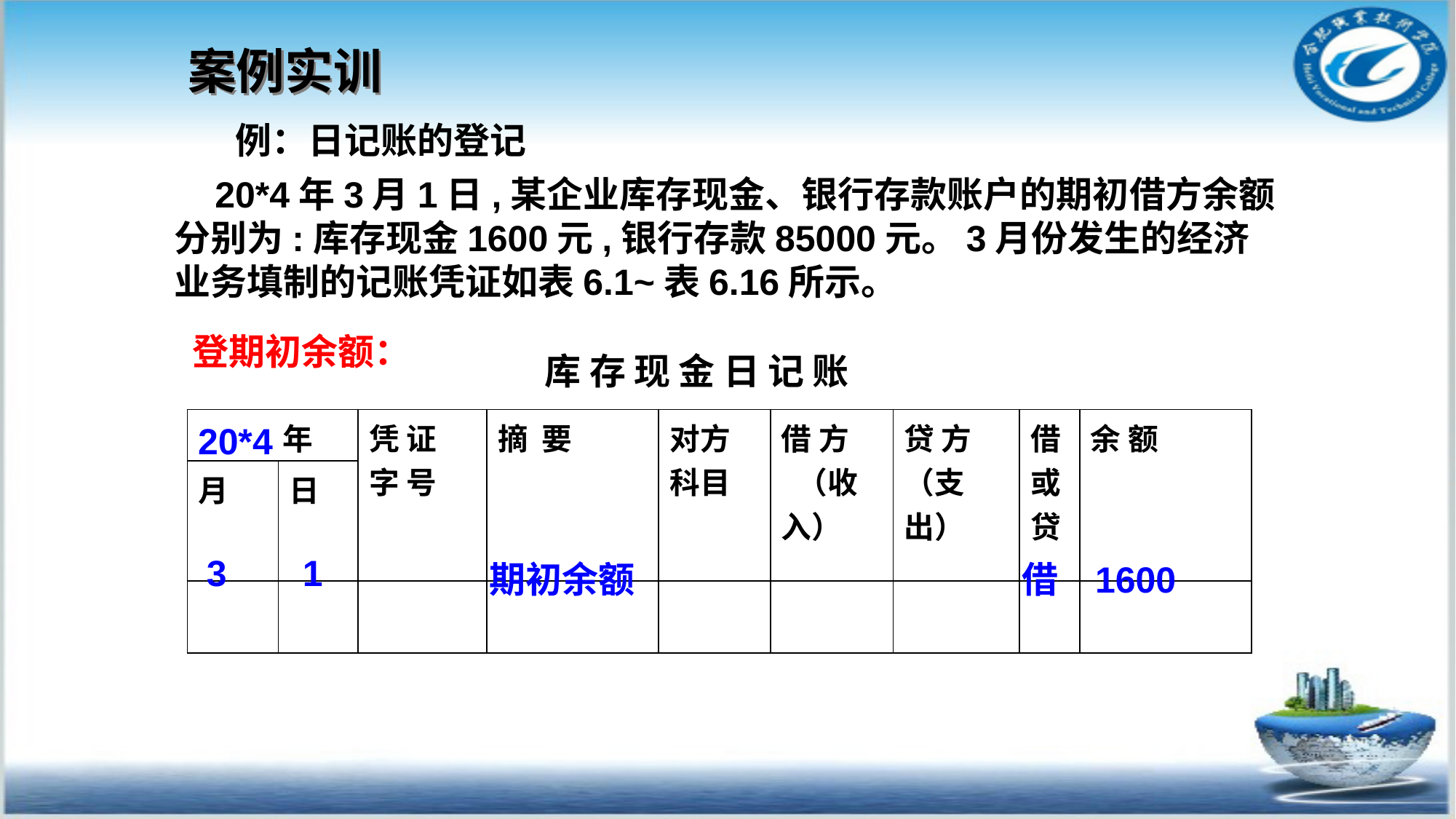

# 案例实训
例：日记账的登记

    20*4年3月1日,某企业库存现金、银行存款账户的期初借方余额分别为:库存现金1600元,银行存款85000元。3月份发生的经济业务填制的记账凭证如表6.1~表6.16所示。
登期初余额：
库 存 现 金 日 记 账
| 年 |  | 凭 证 字 号 | 摘 要 | 对方科目 | 借 方 （收入） | 贷 方 （支出） | 借或贷 | 余 额 |
| --- | --- | --- | --- | --- | --- | --- | --- | --- |
| 月 | 日 |  |  |  |  |  |  |  |
|  |  |  |  |  |  |  |  |  |
20*4
3
1
期初余额
借
1600